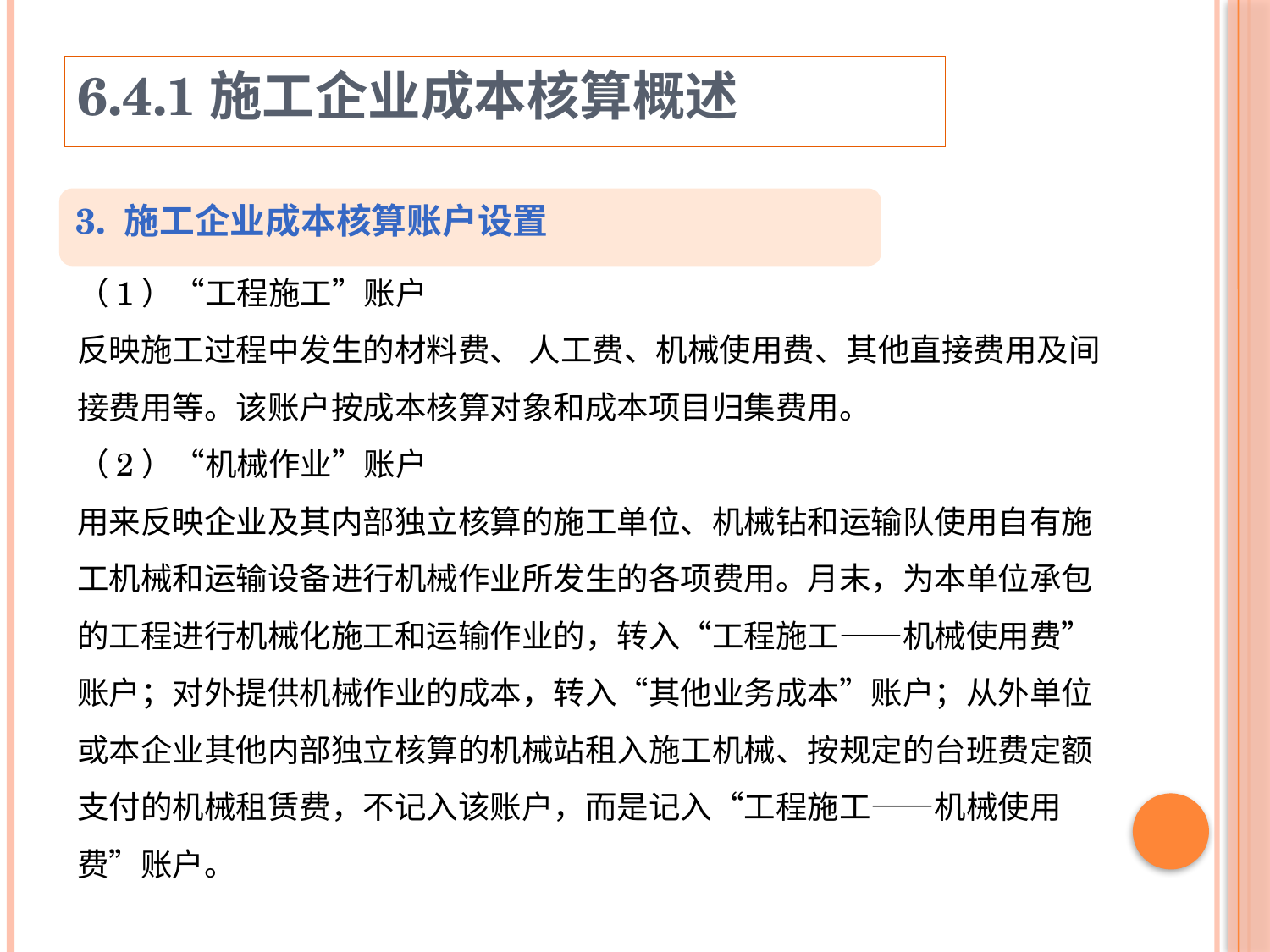

6.4.1施工企业成本核算概述
3. 施工企业成本核算账户设置
（1）“工程施工”账户
反映施工过程中发生的材料费、 人工费、机械使用费、其他直接费用及间接费用等。该账户按成本核算对象和成本项目归集费用。
（2）“机械作业”账户
用来反映企业及其内部独立核算的施工单位、机械钻和运输队使用自有施工机械和运输设备进行机械作业所发生的各项费用。月末，为本单位承包的工程进行机械化施工和运输作业的，转入“工程施工——机械使用费”账户；对外提供机械作业的成本，转入“其他业务成本”账户；从外单位或本企业其他内部独立核算的机械站租入施工机械、按规定的台班费定额支付的机械租赁费，不记入该账户，而是记入“工程施工——机械使用费”账户。